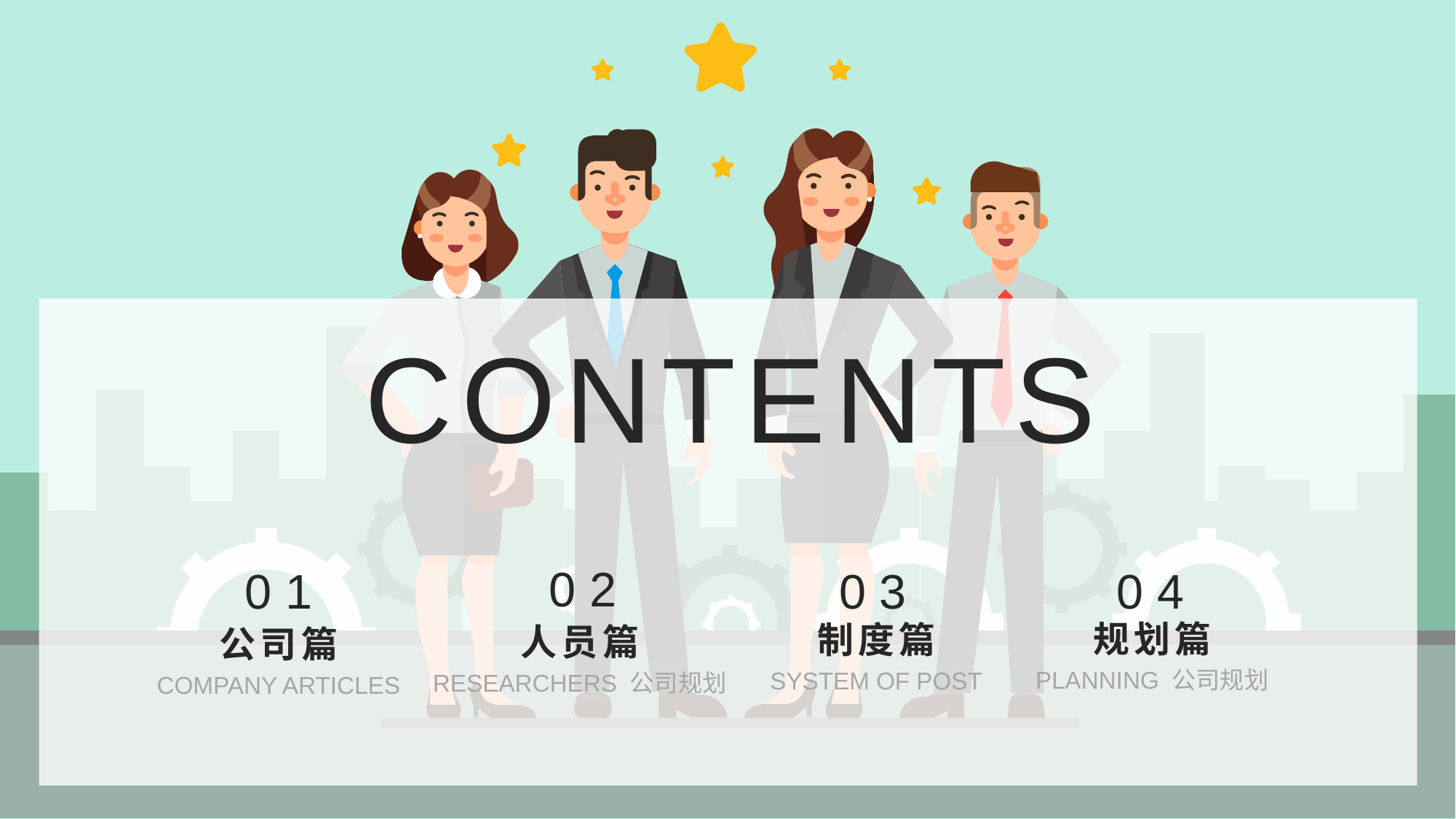

CONTENTS
0 2
人员篇
RESEARCHERS 公司规划
0 1
公司篇
COMPANY ARTICLES
0 3
制度篇
SYSTEM OF POST
0 4
规划篇
PLANNING 公司规划